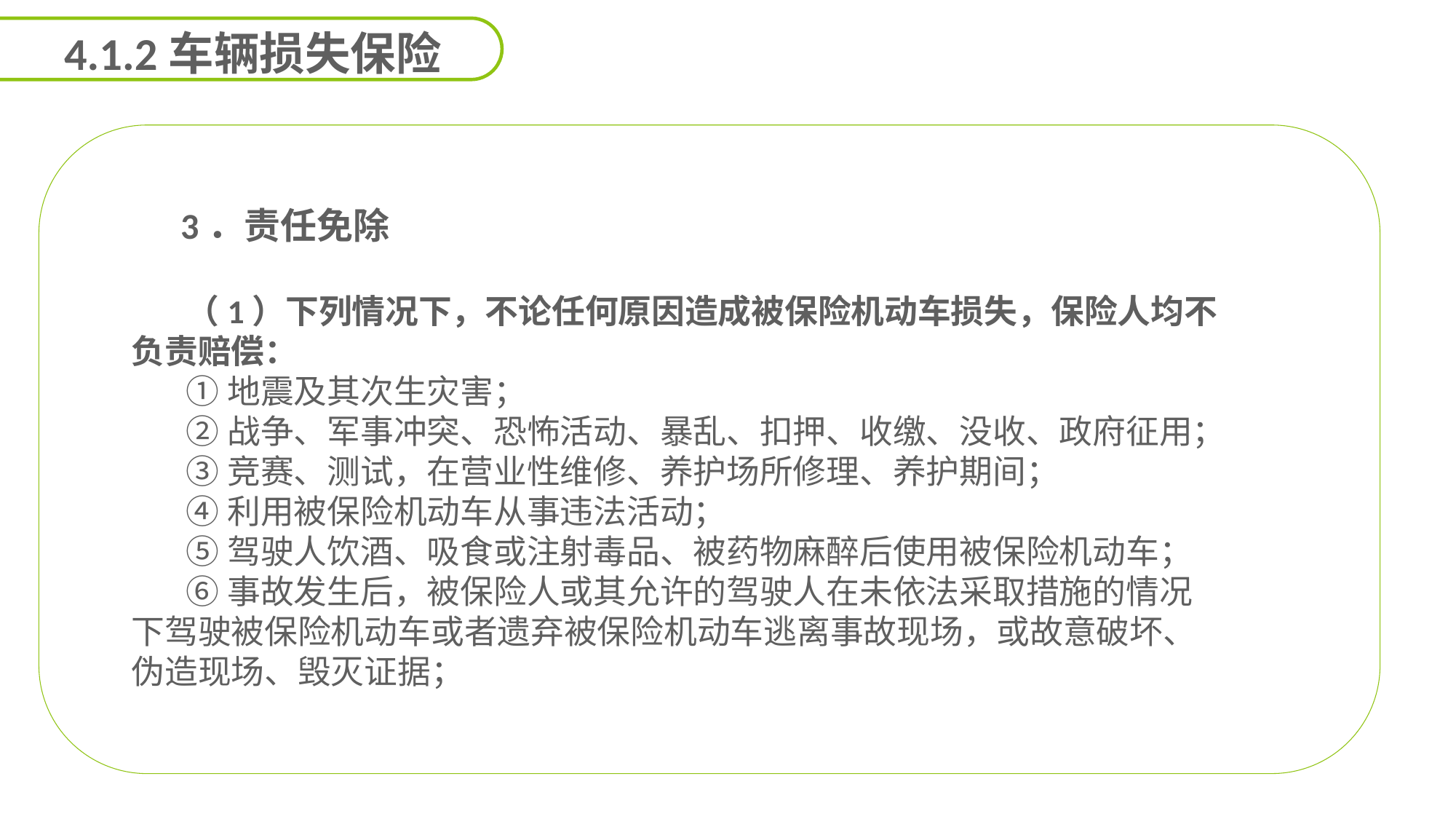

4.1.2车辆损失保险

      3．责任免除

（1）下列情况下，不论任何原因造成被保险机动车损失，保险人均不负责赔偿：
①地震及其次生灾害；
②战争、军事冲突、恐怖活动、暴乱、扣押、收缴、没收、政府征用；
③竞赛、测试，在营业性维修、养护场所修理、养护期间；
④利用被保险机动车从事违法活动；
⑤驾驶人饮酒、吸食或注射毒品、被药物麻醉后使用被保险机动车；
⑥事故发生后，被保险人或其允许的驾驶人在未依法采取措施的情况下驾驶被保险机动车或者遗弃被保险机动车逃离事故现场，或故意破坏、伪造现场、毁灭证据；
能力
目标
延迟符